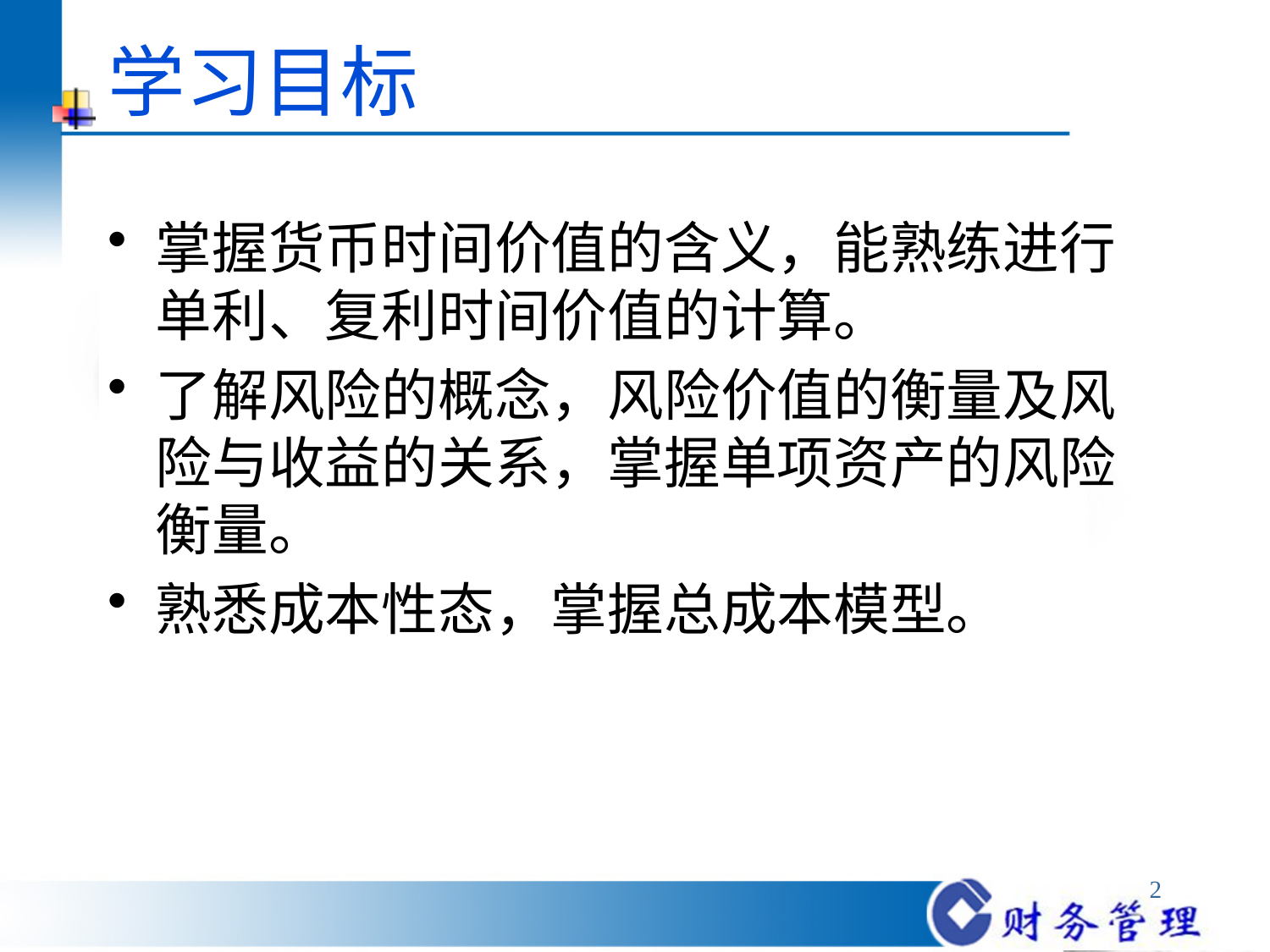

# 学习目标
掌握货币时间价值的含义，能熟练进行单利、复利时间价值的计算。
了解风险的概念，风险价值的衡量及风险与收益的关系，掌握单项资产的风险衡量。
熟悉成本性态，掌握总成本模型。
2